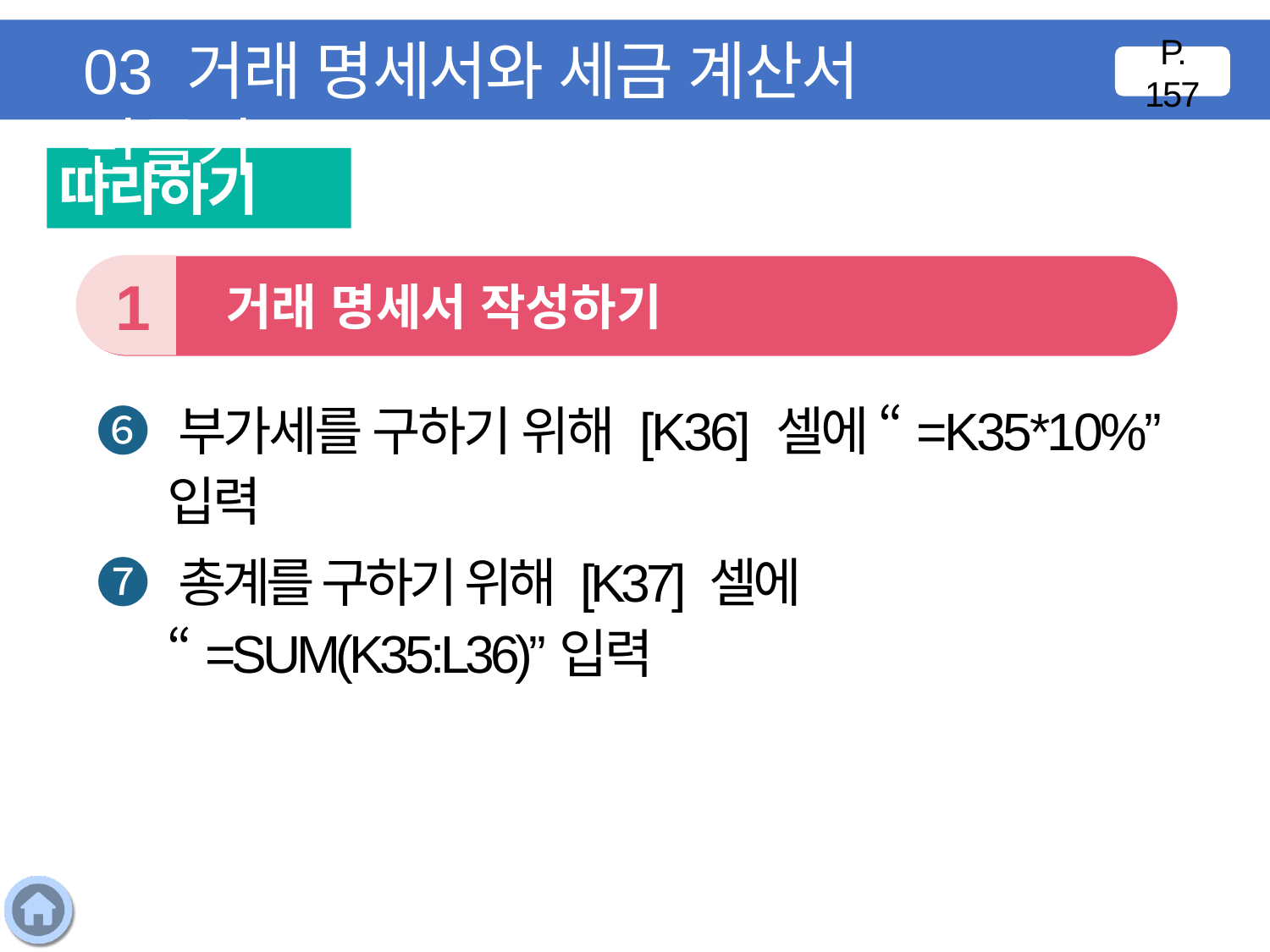

03 거래 명세서와 세금 계산서 만들기
P. 157
따라하기
1
        거래 명세서 작성하기
❻ 부가세를 구하기 위해 [K36] 셀에 “=K35*10%” 입력
❼ 총계를 구하기 위해 [K37] 셀에 “=SUM(K35:L36)”입력